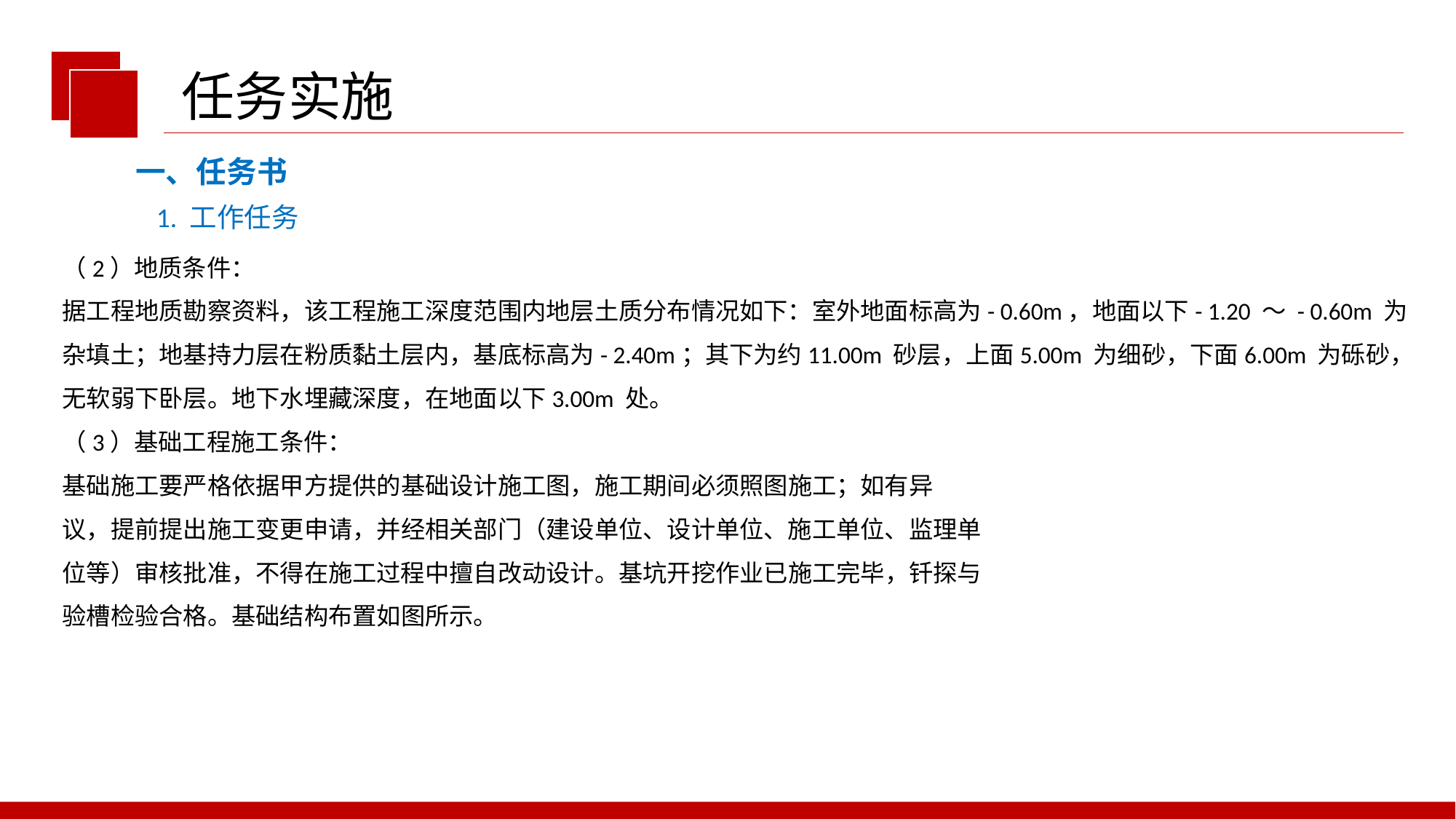

任务实施
一、任务书
1. 工作任务
（2）地质条件：
据工程地质勘察资料，该工程施工深度范围内地层土质分布情况如下：室外地面标高为- 0.60m，地面以下- 1.20 ～ - 0.60m 为杂填土；地基持力层在粉质黏土层内，基底标高为- 2.40m；其下为约11.00m 砂层，上面5.00m 为细砂，下面6.00m 为砾砂，
无软弱下卧层。地下水埋藏深度，在地面以下3.00m 处。
（3）基础工程施工条件：
基础施工要严格依据甲方提供的基础设计施工图，施工期间必须照图施工；如有异
议，提前提出施工变更申请，并经相关部门（建设单位、设计单位、施工单位、监理单
位等）审核批准，不得在施工过程中擅自改动设计。基坑开挖作业已施工完毕，钎探与
验槽检验合格。基础结构布置如图所示。